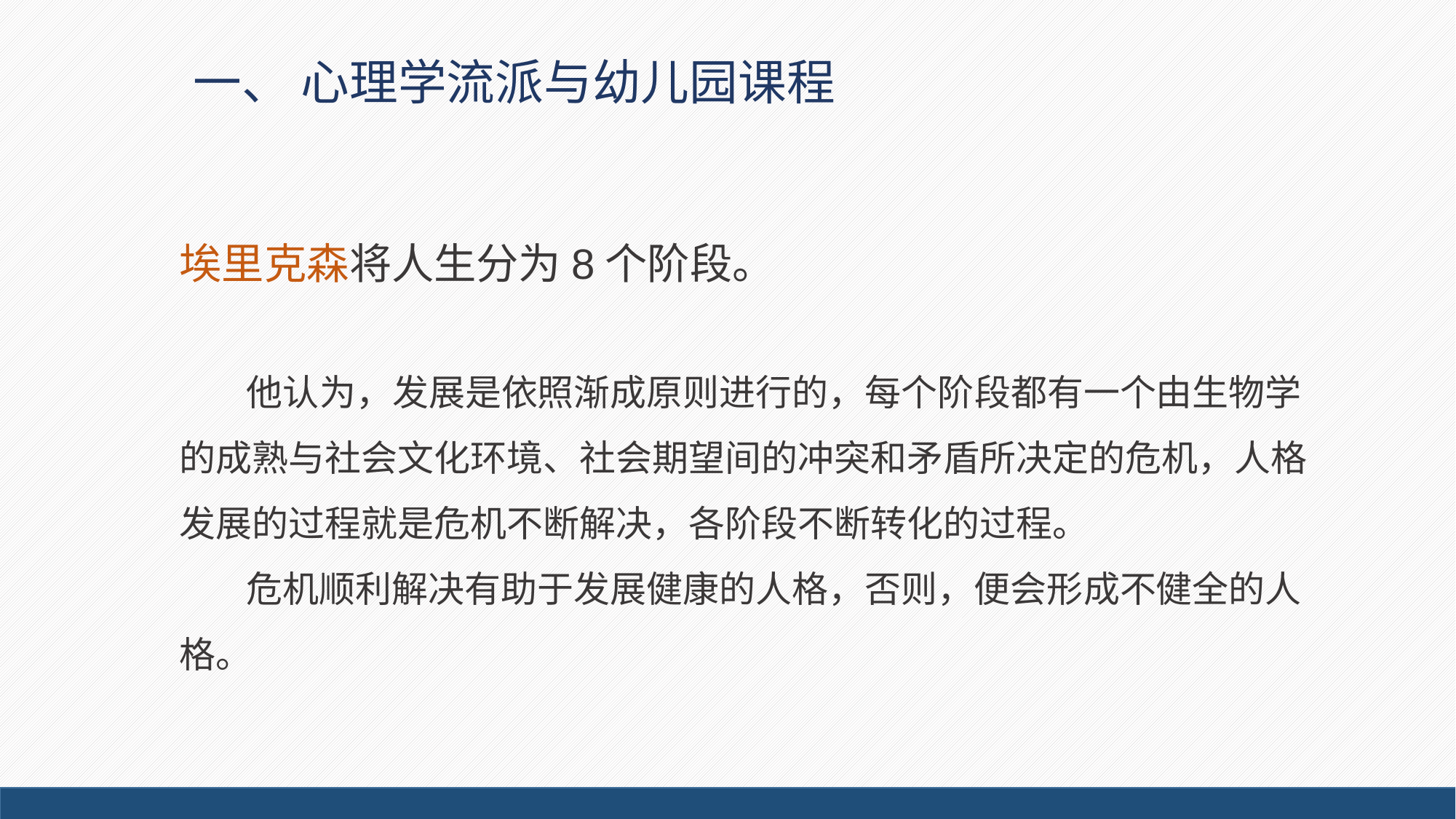

# 一、 心理学流派与幼儿园课程
埃里克森将人生分为8个阶段。

他认为，发展是依照渐成原则进行的，每个阶段都有一个由生物学的成熟与社会文化环境、社会期望间的冲突和矛盾所决定的危机，人格发展的过程就是危机不断解决，各阶段不断转化的过程。
危机顺利解决有助于发展健康的人格，否则，便会形成不健全的人格。